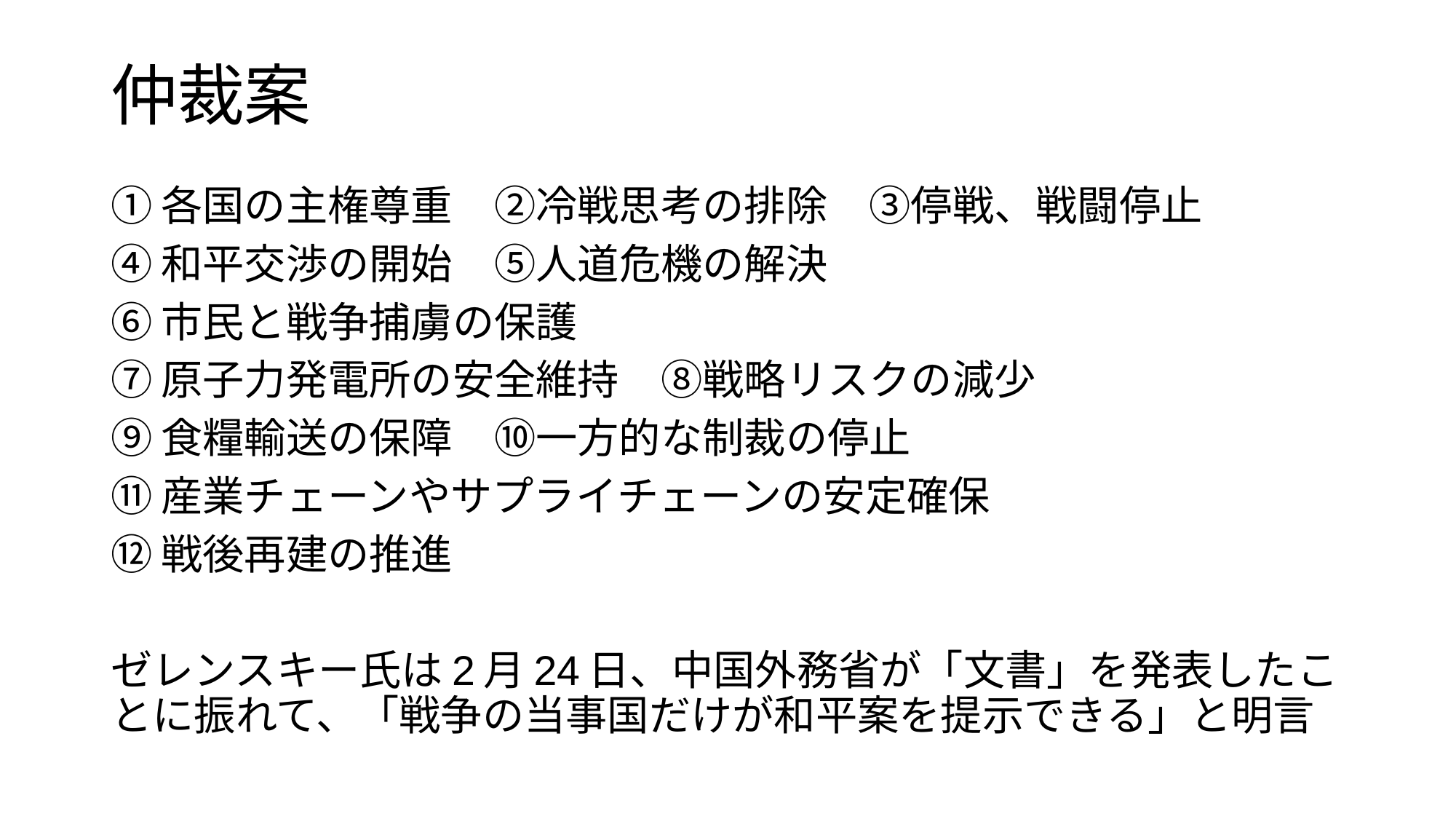

# 仲裁案
①各国の主権尊重　②冷戦思考の排除　③停戦、戦闘停止
④和平交渉の開始　⑤人道危機の解決
⑥市民と戦争捕虜の保護
⑦原子力発電所の安全維持　⑧戦略リスクの減少
⑨食糧輸送の保障　⑩一方的な制裁の停止
⑪産業チェーンやサプライチェーンの安定確保
⑫戦後再建の推進

ゼレンスキー氏は2月24日、中国外務省が「文書」を発表したことに振れて、「戦争の当事国だけが和平案を提示できる」と明言